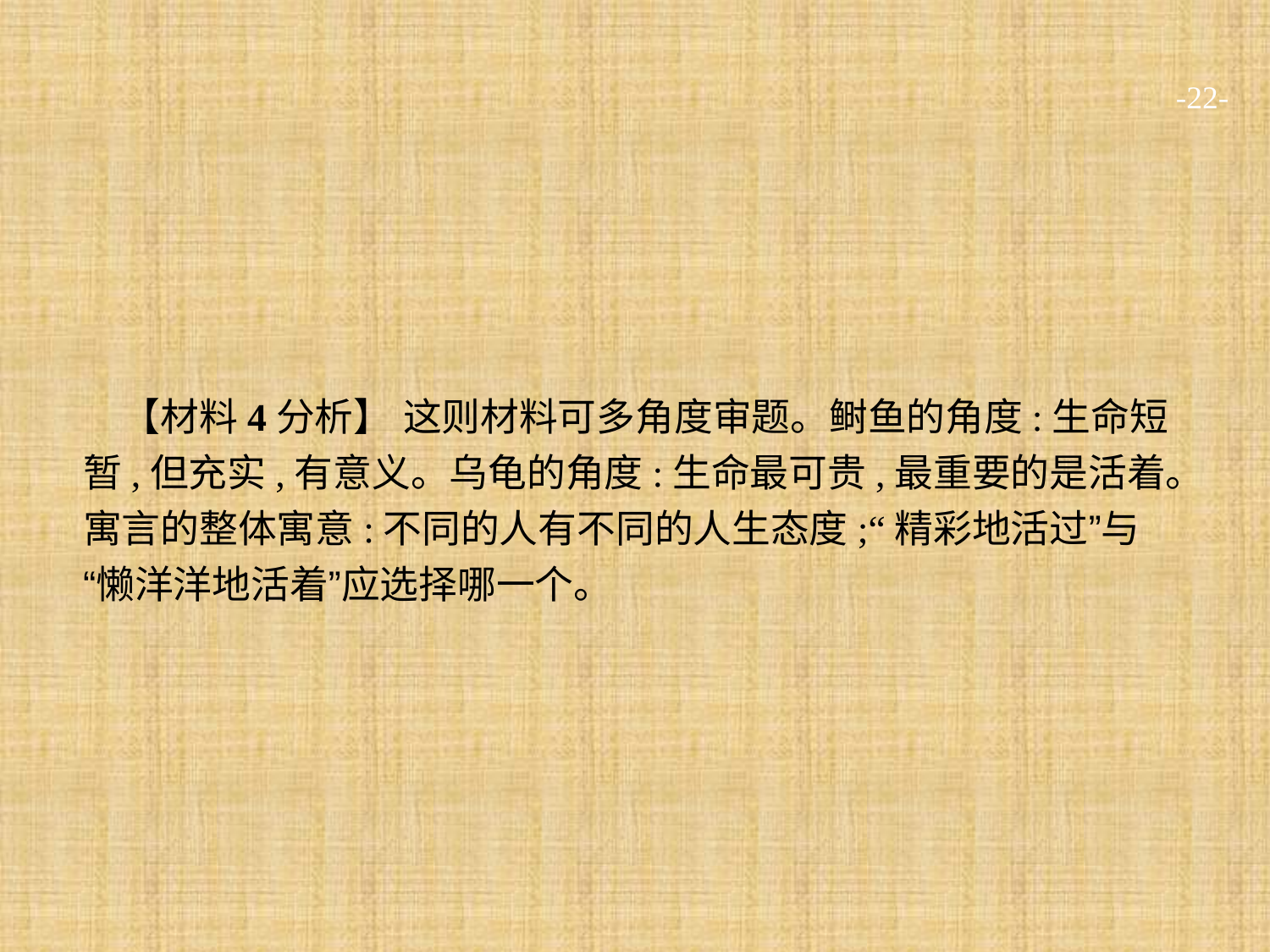

-22-
【材料4分析】 这则材料可多角度审题。鲥鱼的角度:生命短暂,但充实,有意义。乌龟的角度:生命最可贵,最重要的是活着。寓言的整体寓意:不同的人有不同的人生态度;“精彩地活过”与“懒洋洋地活着”应选择哪一个。